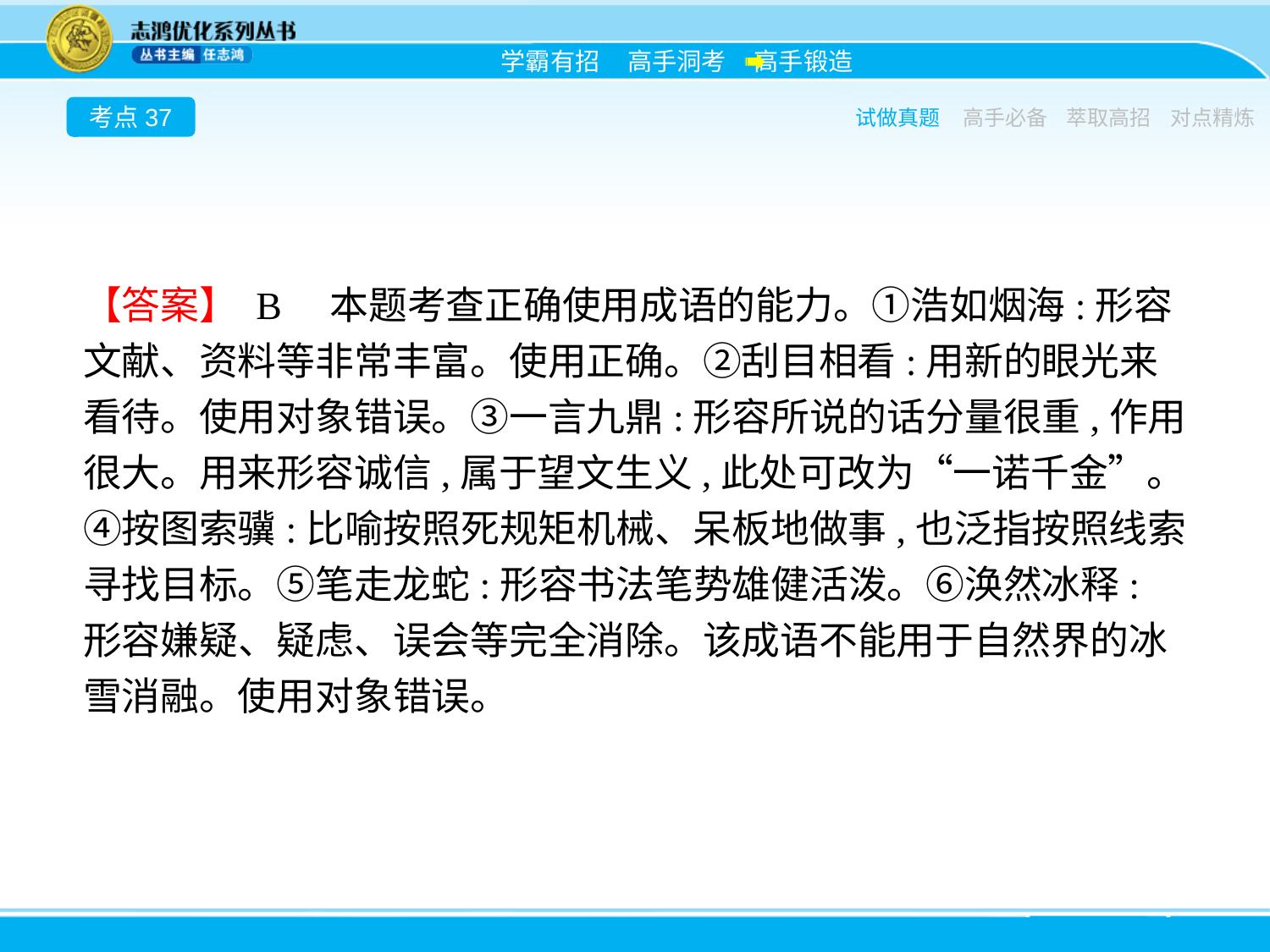

考点37
试做真题
高手必备
萃取高招
对点精炼
【答案】 B　本题考查正确使用成语的能力。①浩如烟海:形容文献、资料等非常丰富。使用正确。②刮目相看:用新的眼光来看待。使用对象错误。③一言九鼎:形容所说的话分量很重,作用很大。用来形容诚信,属于望文生义,此处可改为“一诺千金”。④按图索骥:比喻按照死规矩机械、呆板地做事,也泛指按照线索寻找目标。⑤笔走龙蛇:形容书法笔势雄健活泼。⑥涣然冰释:形容嫌疑、疑虑、误会等完全消除。该成语不能用于自然界的冰雪消融。使用对象错误。